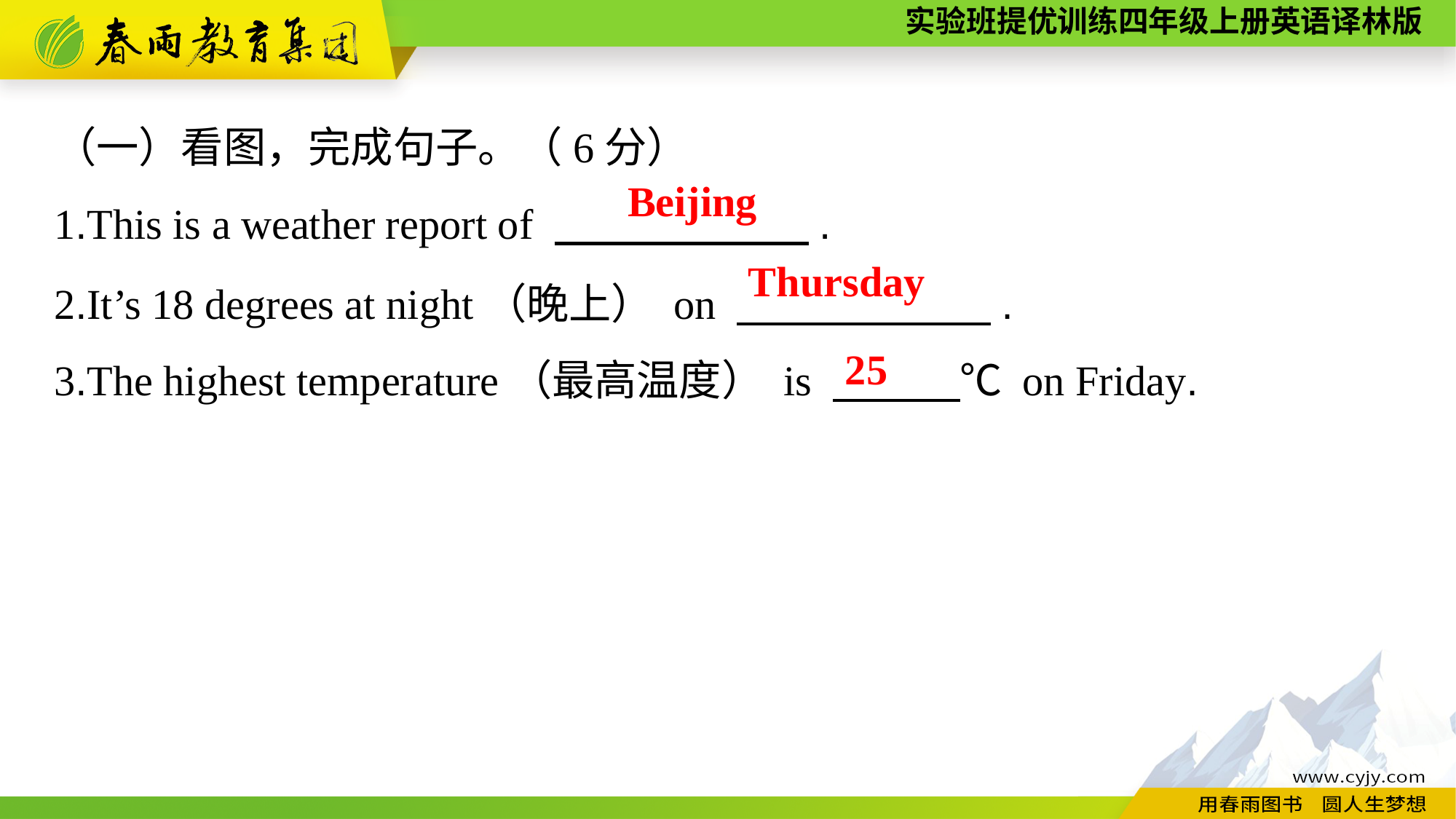

（一）看图，完成句子。（6分）
1.This is a weather report of 　　　　　　.
Beijing
2.It’s 18 degrees at night（晚上） on 　　　　　　.
3.The highest temperature（最高温度） is 　　　℃ on Friday.
Thursday
25